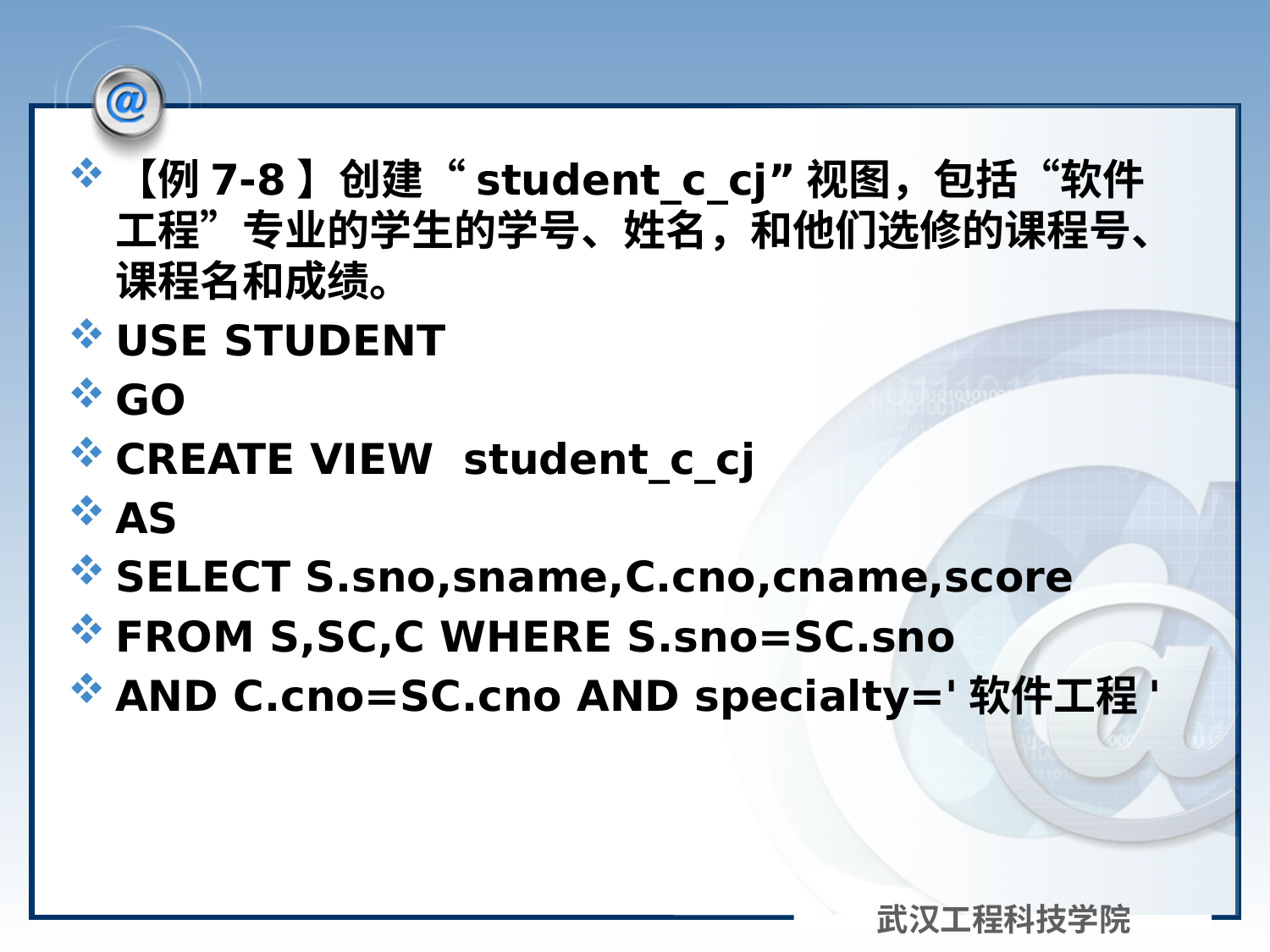

#
【例7-8】创建“student_c_cj”视图，包括“软件工程”专业的学生的学号、姓名，和他们选修的课程号、课程名和成绩。
USE STUDENT
GO
CREATE VIEW  student_c_cj
AS
SELECT S.sno,sname,C.cno,cname,score
FROM S,SC,C WHERE S.sno=SC.sno
AND C.cno=SC.cno AND specialty='软件工程'

武汉工程科技学院